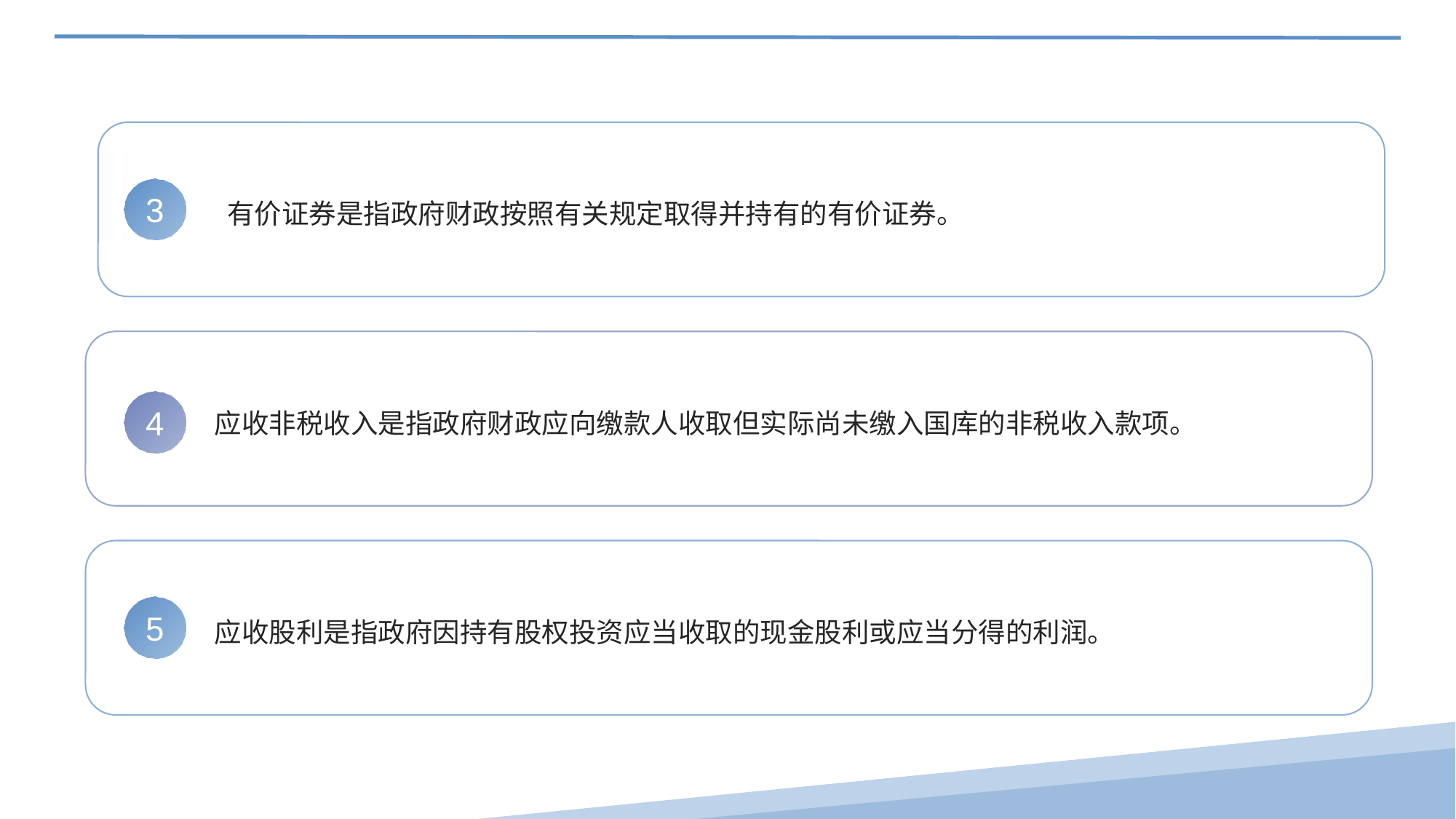

有价证券是指政府财政按照有关规定取得并持有的有价证券。
3
应收非税收入是指政府财政应向缴款人收取但实际尚未缴入国库的非税收入款项。
4
应收股利是指政府因持有股权投资应当收取的现金股利或应当分得的利润。
5